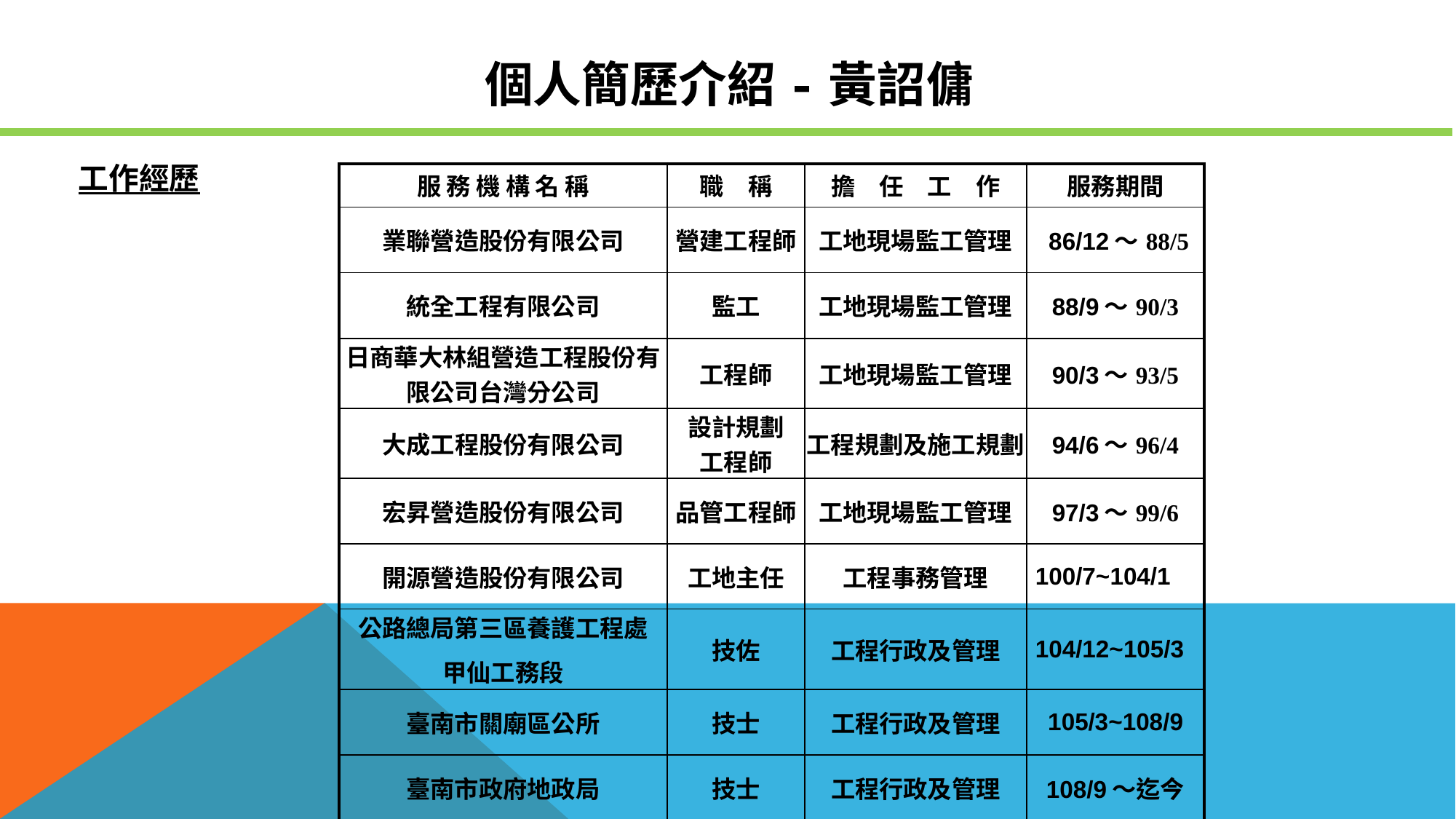

# 個人簡歷介紹-黃詔傭
工作經歷

| 服 務 機 構 名 稱 | 職　稱 | 擔　任　工　作 | 服務期間 |
| --- | --- | --- | --- |
| 業聯營造股份有限公司 | 營建工程師 | 工地現場監工管理 | 86/12～88/5 |
| 統全工程有限公司 | 監工 | 工地現場監工管理 | 88/9～90/3 |
| 日商華大林組營造工程股份有限公司台灣分公司 | 工程師 | 工地現場監工管理 | 90/3～93/5 |
| 大成工程股份有限公司 | 設計規劃 工程師 | 工程規劃及施工規劃 | 94/6～96/4 |
| 宏昇營造股份有限公司 | 品管工程師 | 工地現場監工管理 | 97/3～99/6 |
| 開源營造股份有限公司 | 工地主任 | 工程事務管理 | 100/7~104/1 |
| 公路總局第三區養護工程處 甲仙工務段 | 技佐 | 工程行政及管理 | 104/12~105/3 |
| 臺南市關廟區公所 | 技士 | 工程行政及管理 | 105/3~108/9 |
| 臺南市政府地政局 | 技士 | 工程行政及管理 | 108/9～迄今 |